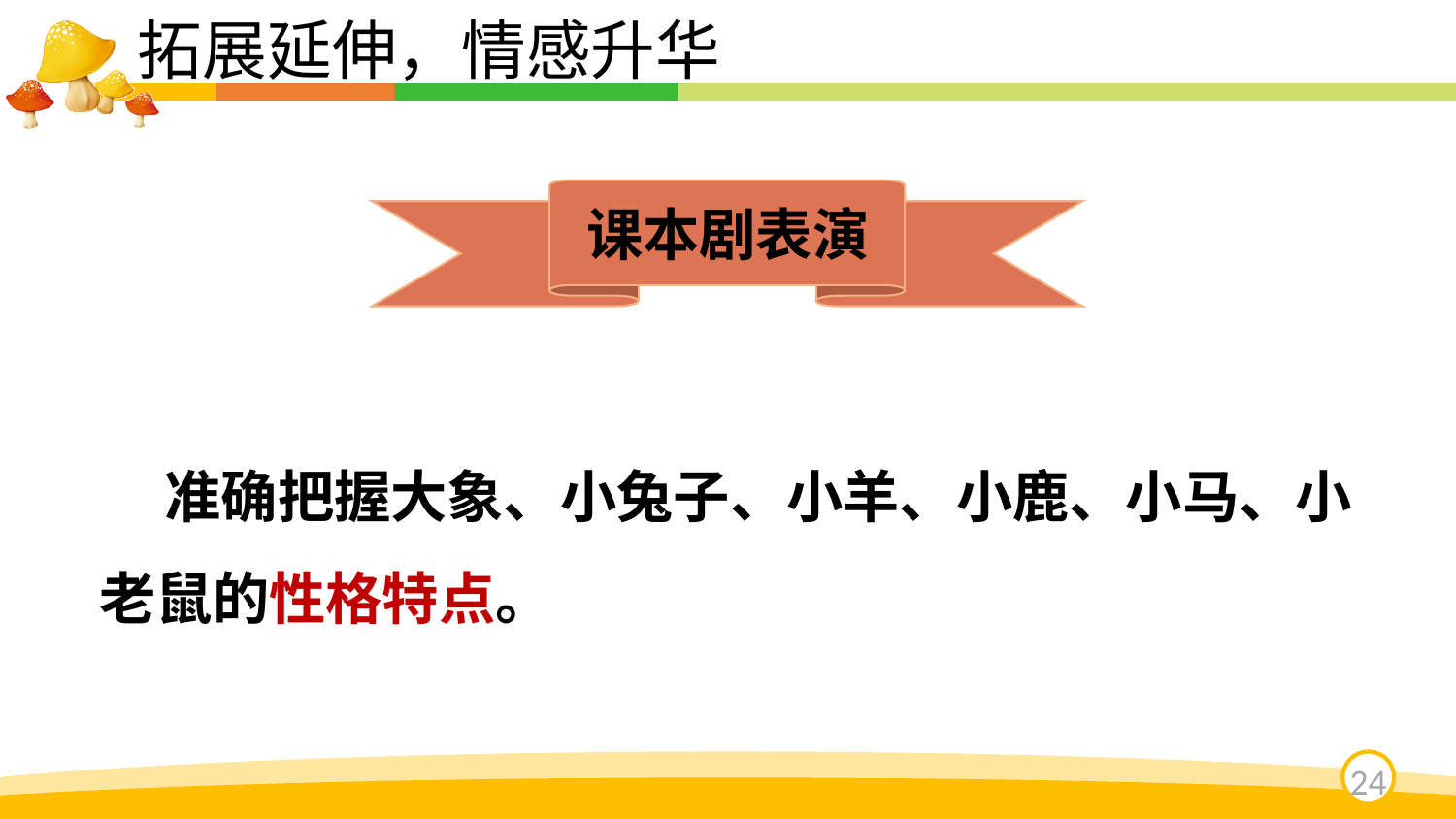

拓展延伸，情感升华

课本剧表演
    准确把握大象、小兔子、小羊、小鹿、小马、小老鼠的性格特点。